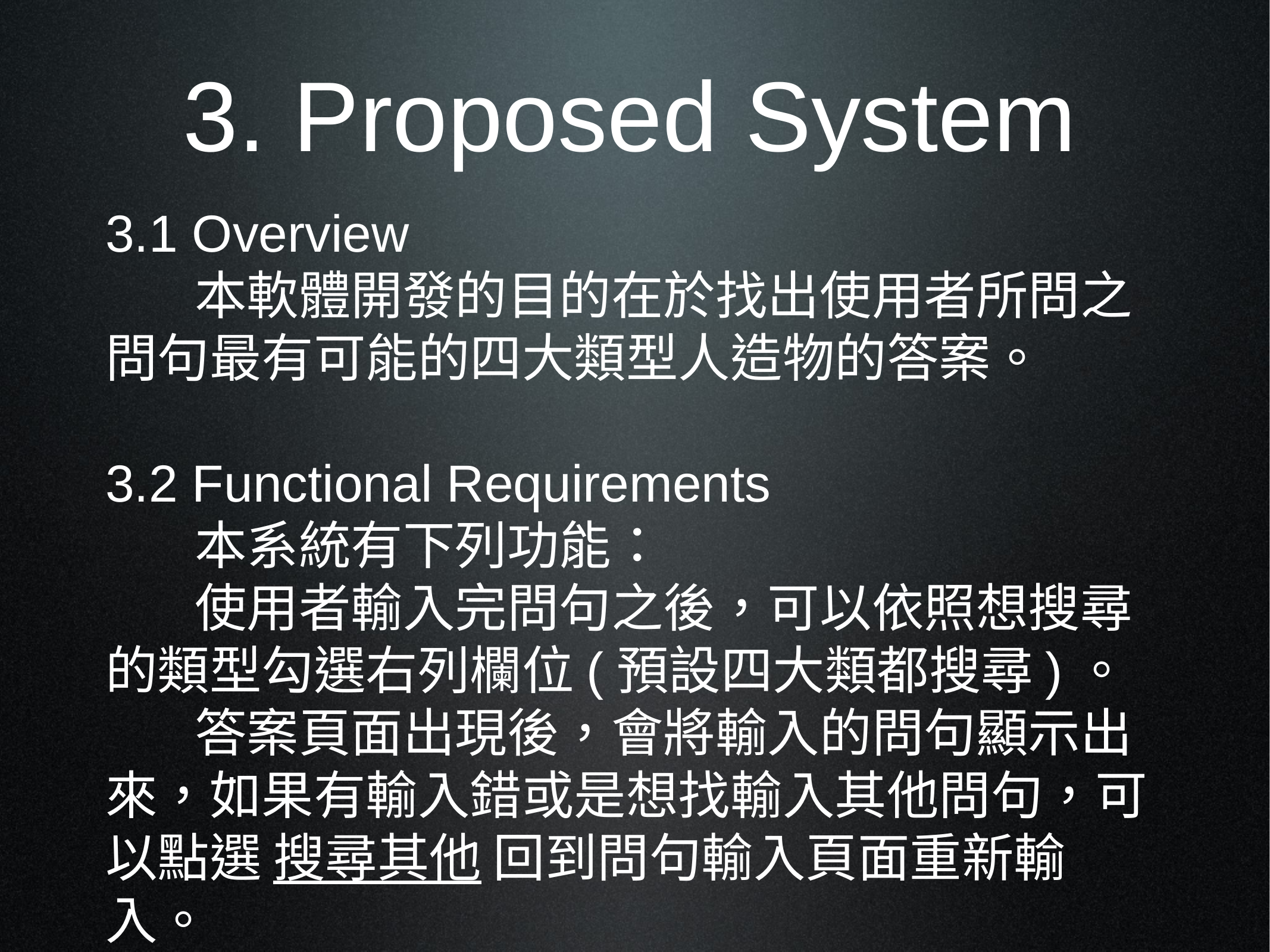

# 3. Proposed System
3.1 Overview
	本軟體開發的目的在於找出使用者所問之問句最有可能的四大類型人造物的答案。

3.2 Functional Requirements
	本系統有下列功能：
	使用者輸入完問句之後，可以依照想搜尋的類型勾選右列欄位(預設四大類都搜尋)。
	答案頁面出現後，會將輸入的問句顯示出來，如果有輸入錯或是想找輸入其他問句，可以點選 搜尋其他 回到問句輸入頁面重新輸入。